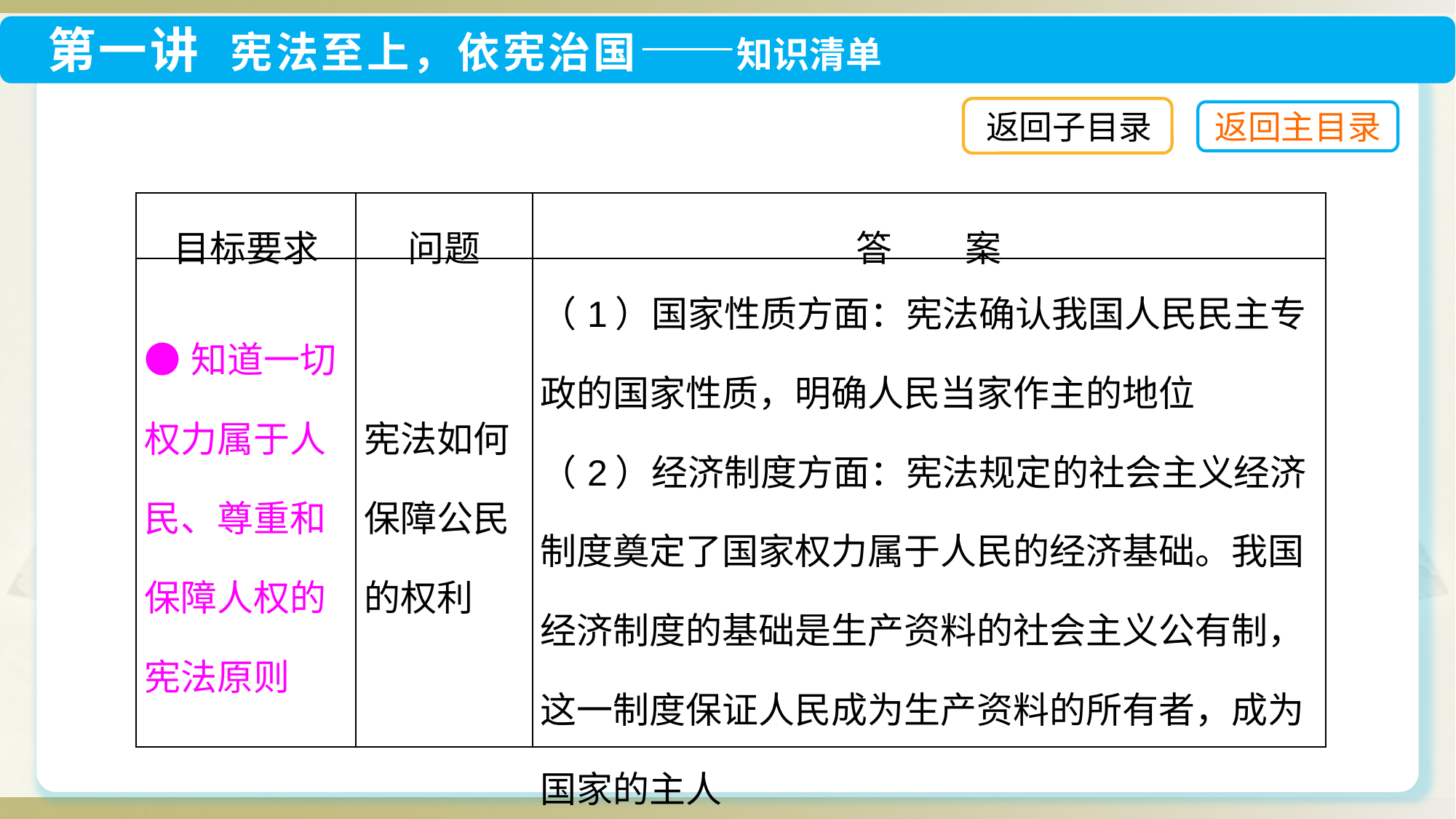

返回子目录
| 目标要求 | 问题 | 答　　案 |
| --- | --- | --- |
| ●知道一切权力属于人民、尊重和保障人权的宪法原则 | 宪法如何保障公民的权利 | （1）国家性质方面：宪法确认我国人民民主专政的国家性质，明确人民当家作主的地位 （2）经济制度方面：宪法规定的社会主义经济制度奠定了国家权力属于人民的经济基础。我国经济制度的基础是生产资料的社会主义公有制，这一制度保证人民成为生产资料的所有者，成为国家的主人 |